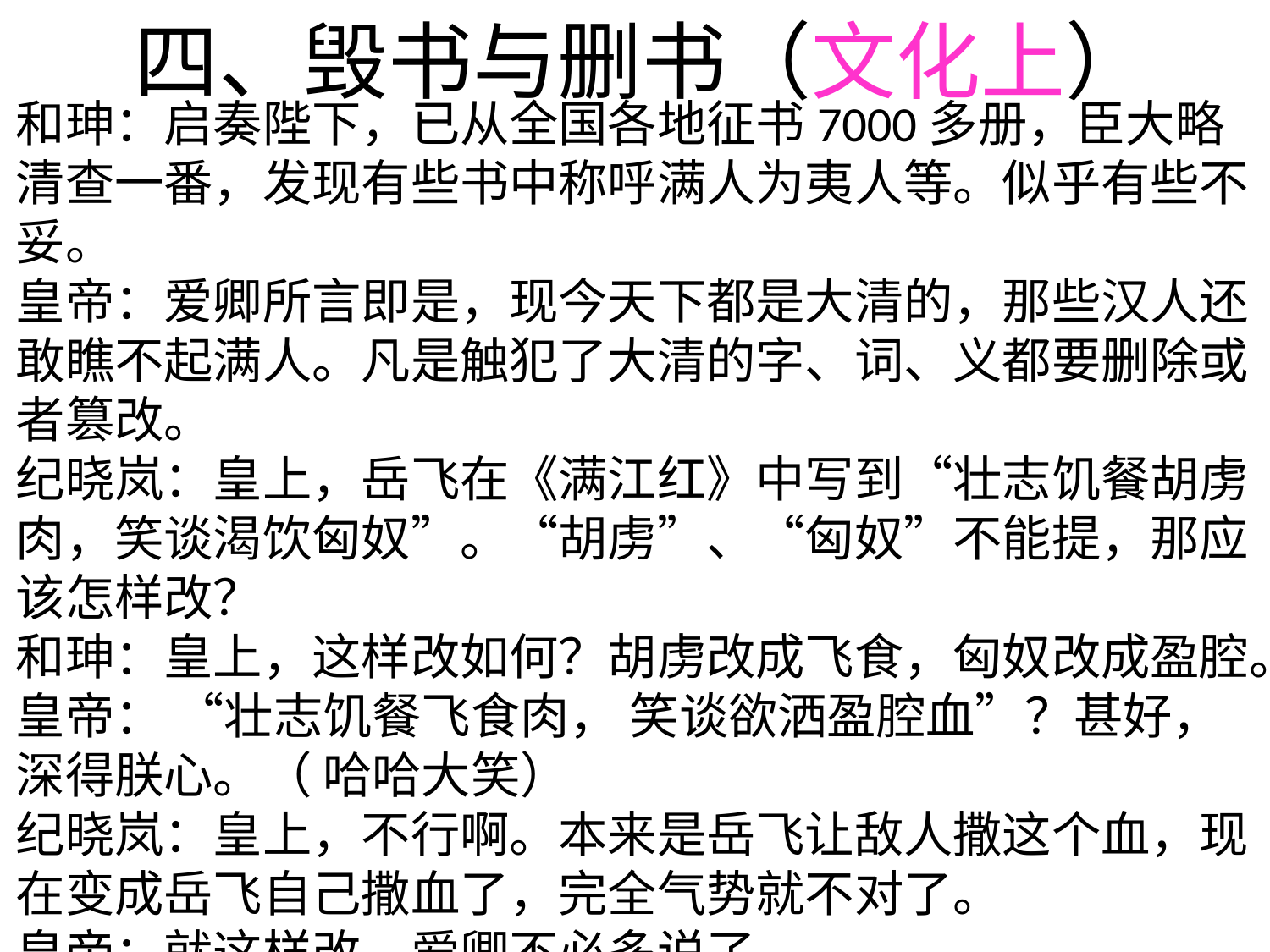

四、毁书与删书（文化上）
和珅：启奏陛下，已从全国各地征书7000多册，臣大略清查一番，发现有些书中称呼满人为夷人等。似乎有些不妥。
皇帝：爱卿所言即是，现今天下都是大清的，那些汉人还敢瞧不起满人。凡是触犯了大清的字、词、义都要删除或者篡改。
纪晓岚：皇上，岳飞在《满江红》中写到“壮志饥餐胡虏肉，笑谈渴饮匈奴”。“胡虏”、“匈奴”不能提，那应该怎样改？
和珅：皇上，这样改如何？胡虏改成飞食，匈奴改成盈腔。
皇帝： “壮志饥餐飞食肉， 笑谈欲洒盈腔血”？甚好，深得朕心。（ 哈哈大笑）
纪晓岚：皇上，不行啊。本来是岳飞让敌人撒这个血，现在变成岳飞自己撒血了，完全气势就不对了。
皇帝：就这样改，爱卿不必多说了。